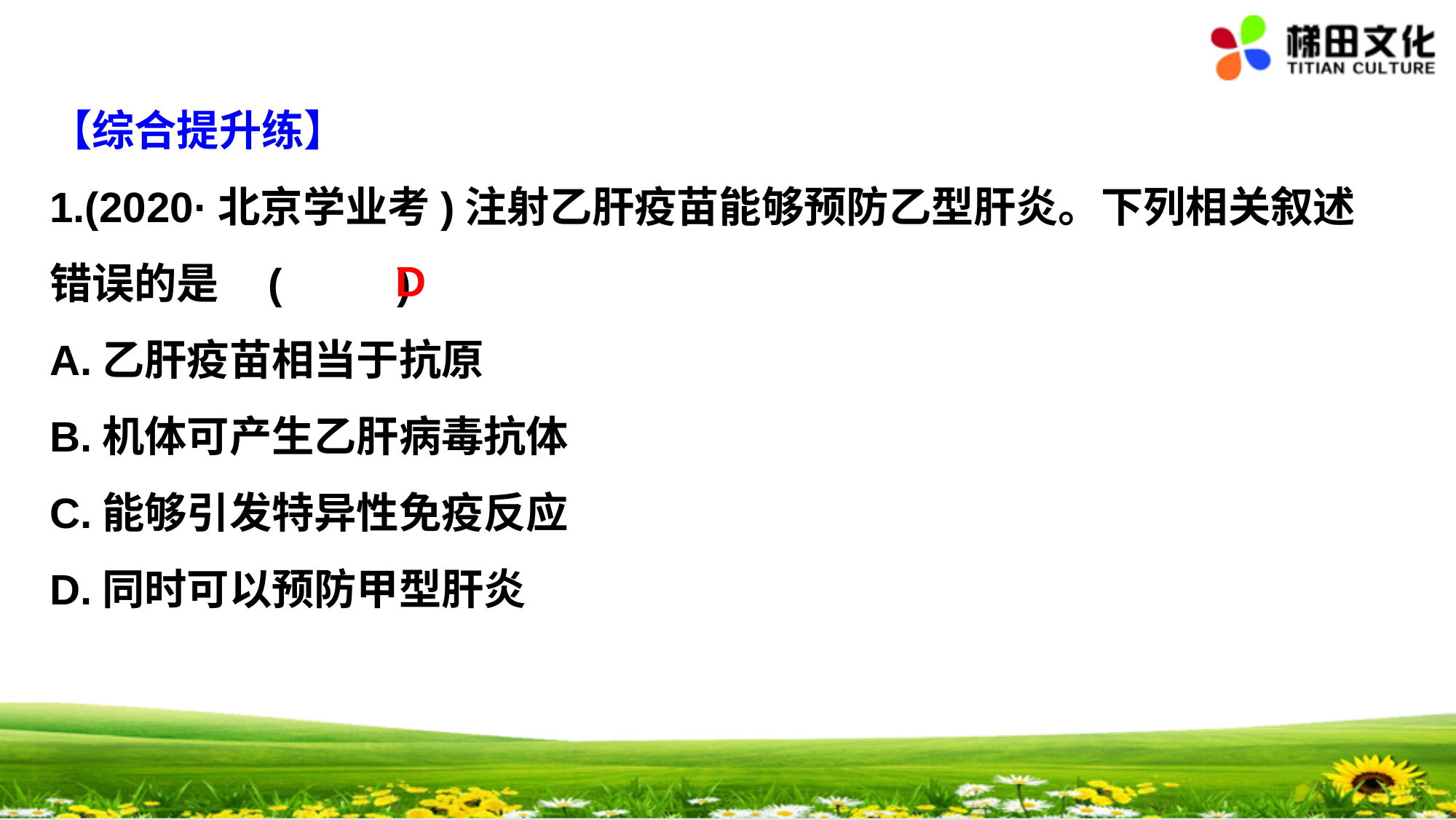

【综合提升练】
1.(2020·北京学业考)注射乙肝疫苗能够预防乙型肝炎。下列相关叙述
错误的是	(　 　)
A.乙肝疫苗相当于抗原
B.机体可产生乙肝病毒抗体
C.能够引发特异性免疫反应
D.同时可以预防甲型肝炎
D